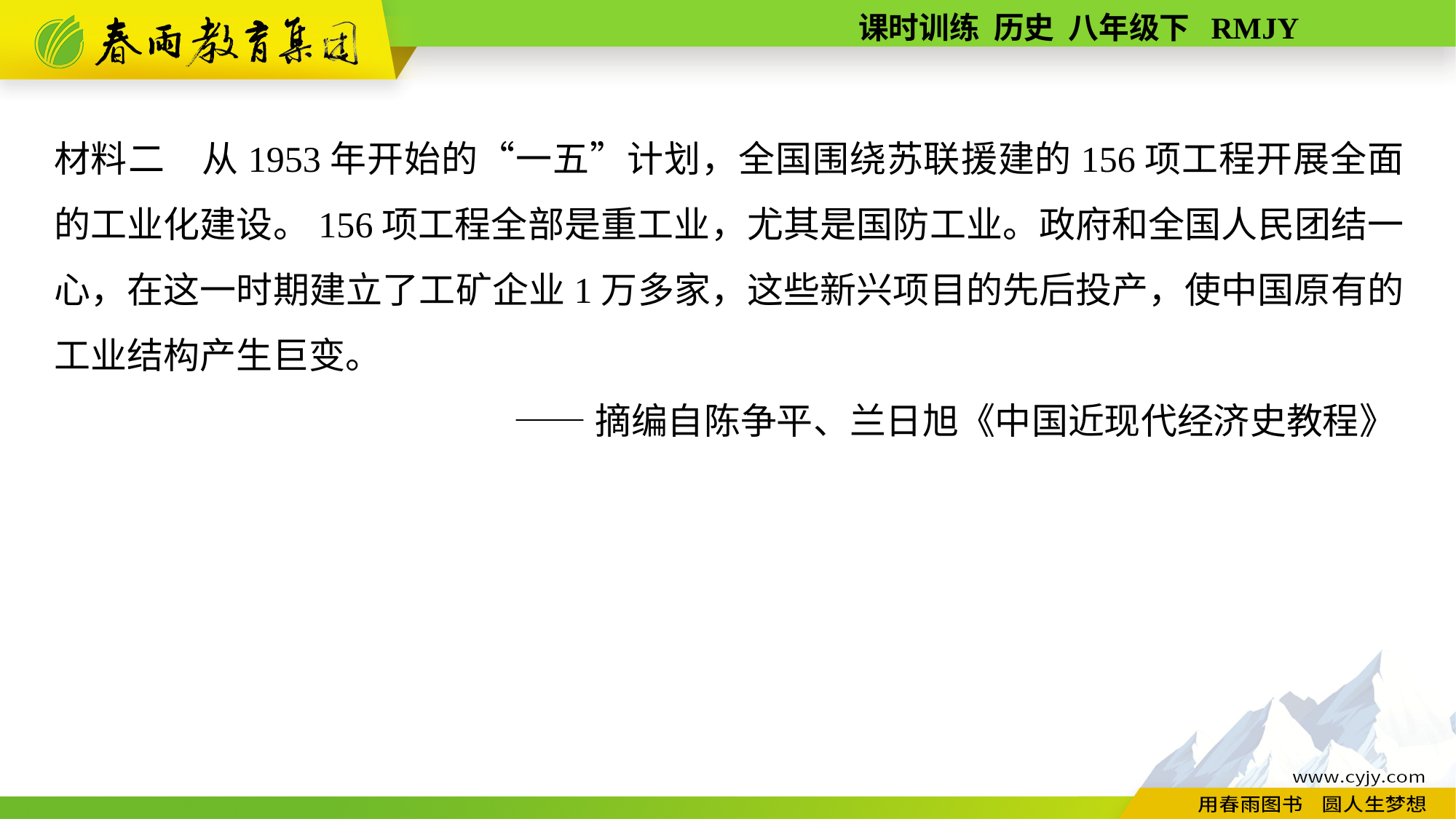

材料二　从1953年开始的“一五”计划，全国围绕苏联援建的156项工程开展全面的工业化建设。156项工程全部是重工业，尤其是国防工业。政府和全国人民团结一心，在这一时期建立了工矿企业1万多家，这些新兴项目的先后投产，使中国原有的工业结构产生巨变。
——摘编自陈争平、兰日旭《中国近现代经济史教程》